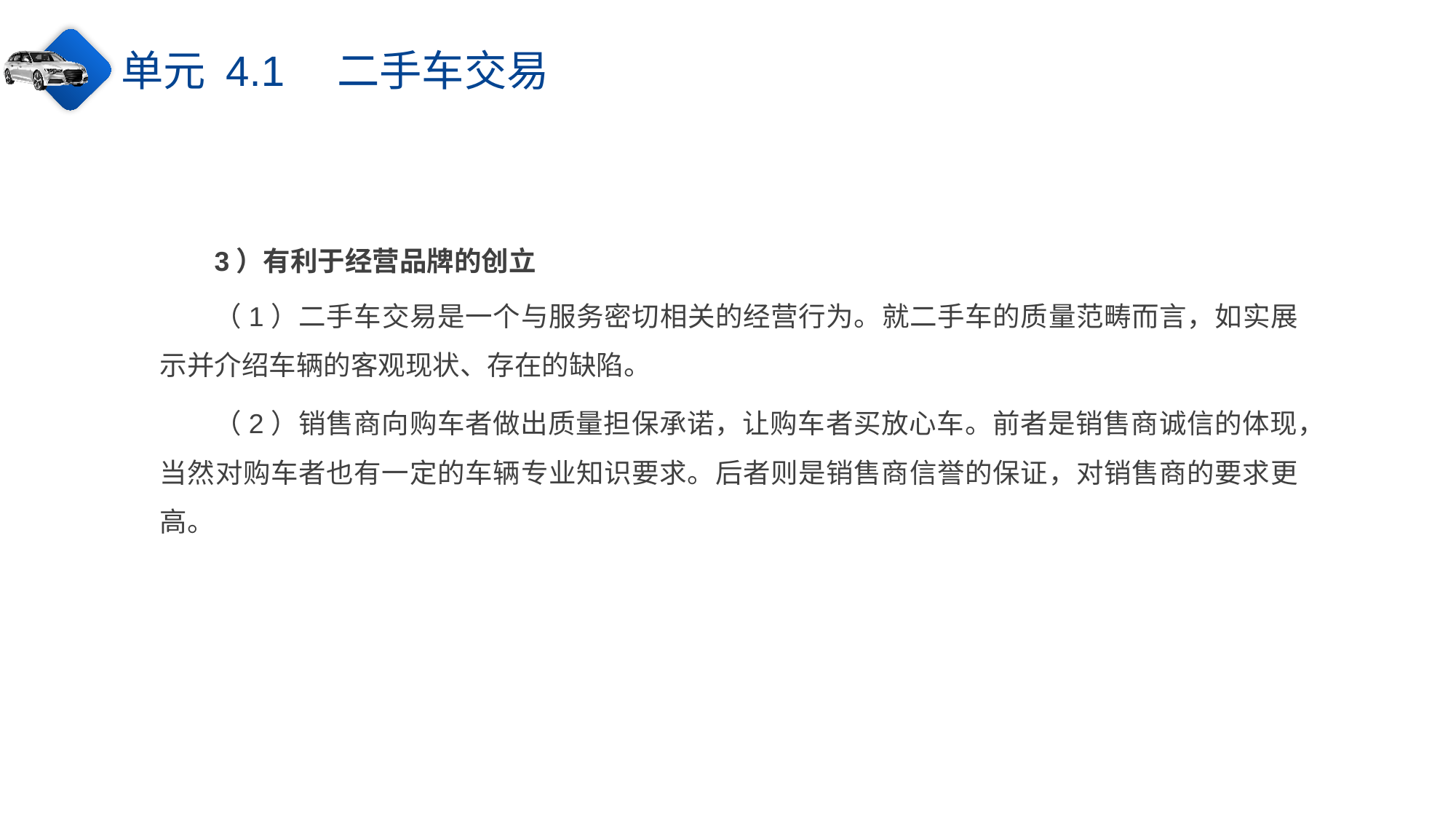

单元 4.1　二手车交易
3）有利于经营品牌的创立
（1）二手车交易是一个与服务密切相关的经营行为。就二手车的质量范畴而言，如实展示并介绍车辆的客观现状、存在的缺陷。
（2）销售商向购车者做出质量担保承诺，让购车者买放心车。前者是销售商诚信的体现，当然对购车者也有一定的车辆专业知识要求。后者则是销售商信誉的保证，对销售商的要求更高。